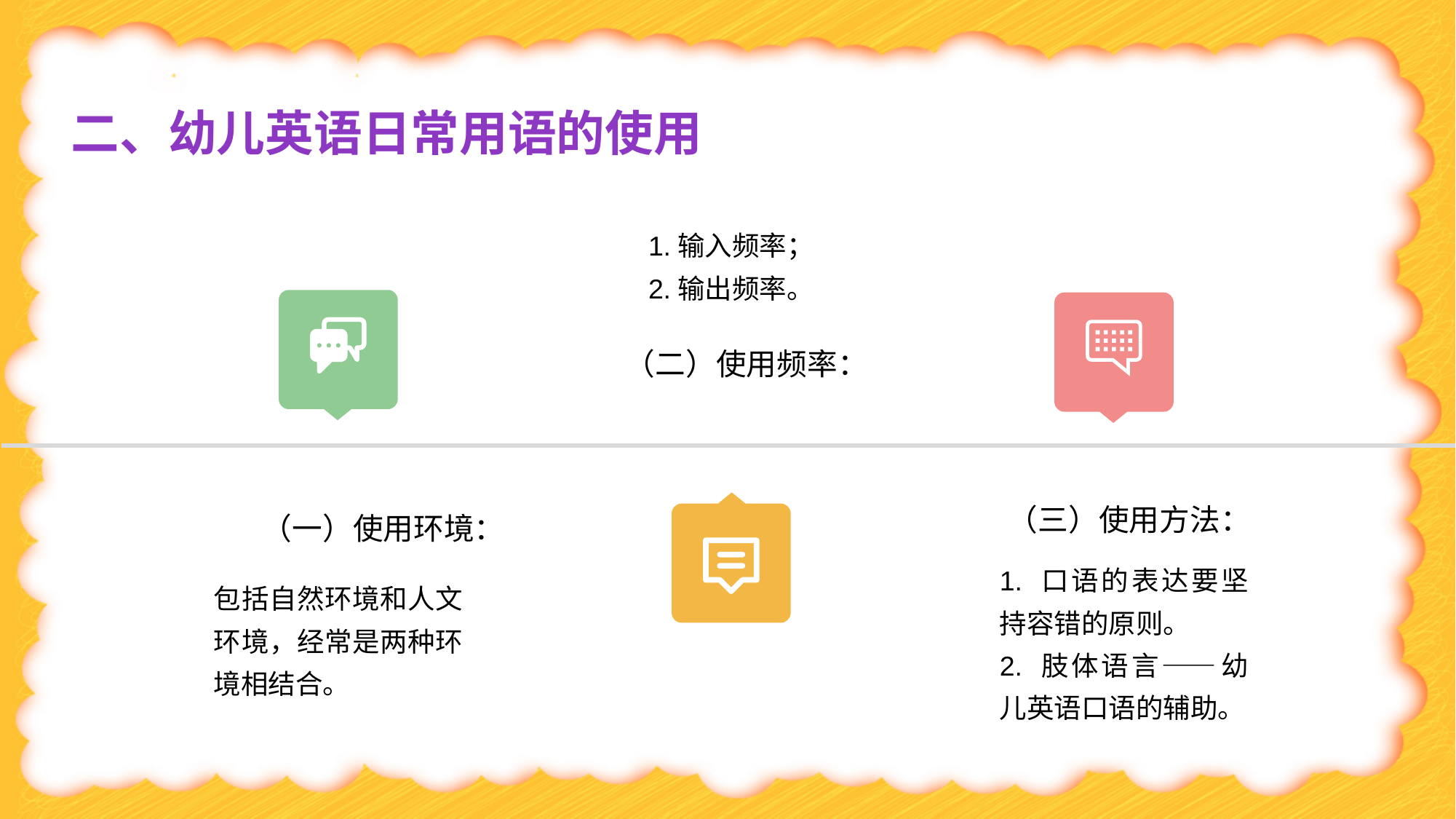

二、幼儿英语日常用语的使用

1.输入频率；
2.输出频率。

（二）使用频率：

（三）使用方法：
（一）使用环境：

1. 口语的表达要坚持容错的原则。
2. 肢体语言——幼儿英语口语的辅助。
包括自然环境和人文环境，经常是两种环境相结合。